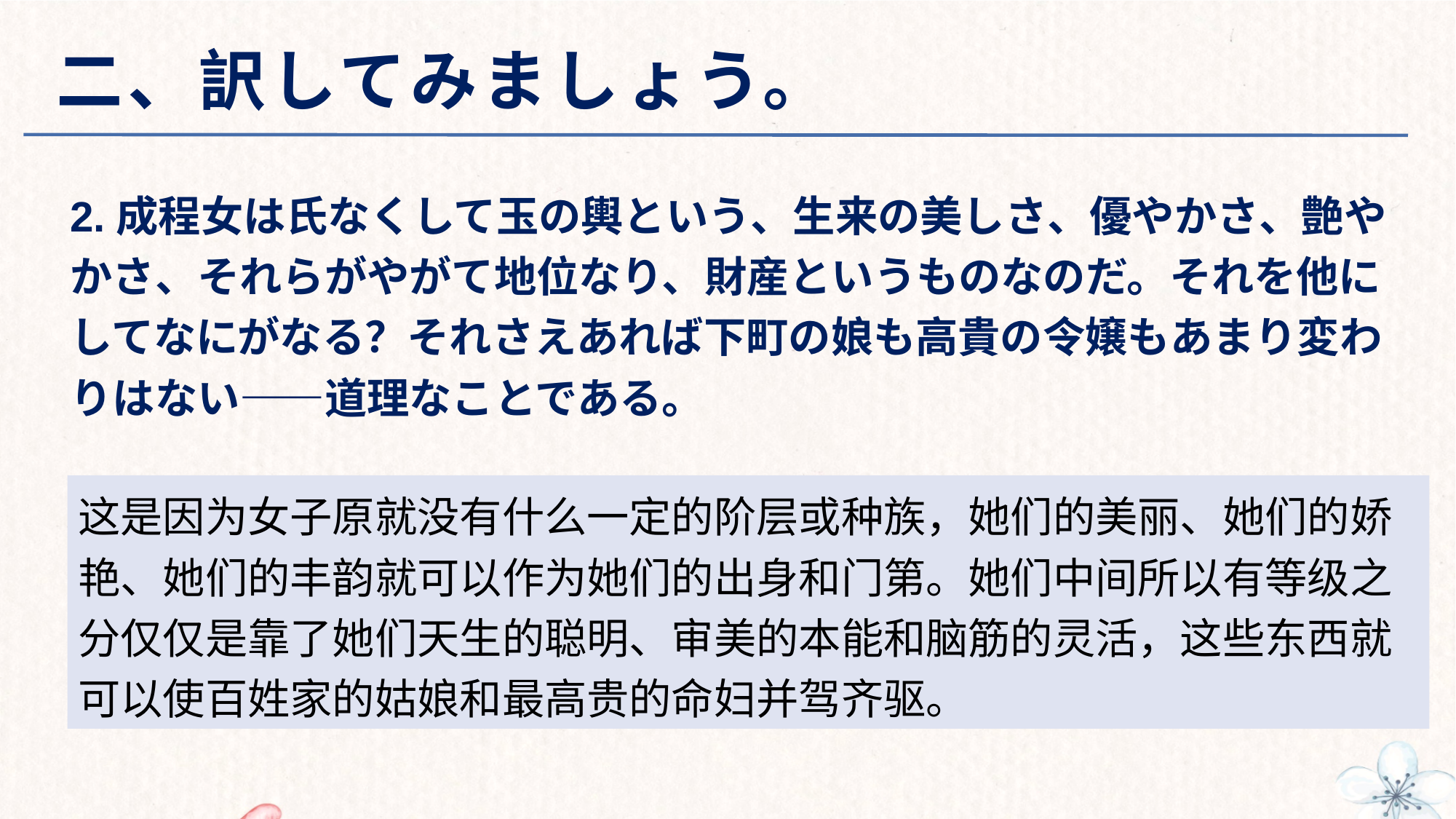

# 二、訳してみましょう。
2.成程女は氏なくして玉の輿という、生来の美しさ、優やかさ、艶やかさ、それらがやがて地位なり、財産というものなのだ。それを他にしてなにがなる？それさえあれば下町の娘も高貴の令嬢もあまり変わりはない――道理なことである。
这是因为女子原就没有什么一定的阶层或种族，她们的美丽、她们的娇艳、她们的丰韵就可以作为她们的出身和门第。她们中间所以有等级之分仅仅是靠了她们天生的聪明、审美的本能和脑筋的灵活，这些东西就可以使百姓家的姑娘和最高贵的命妇并驾齐驱。